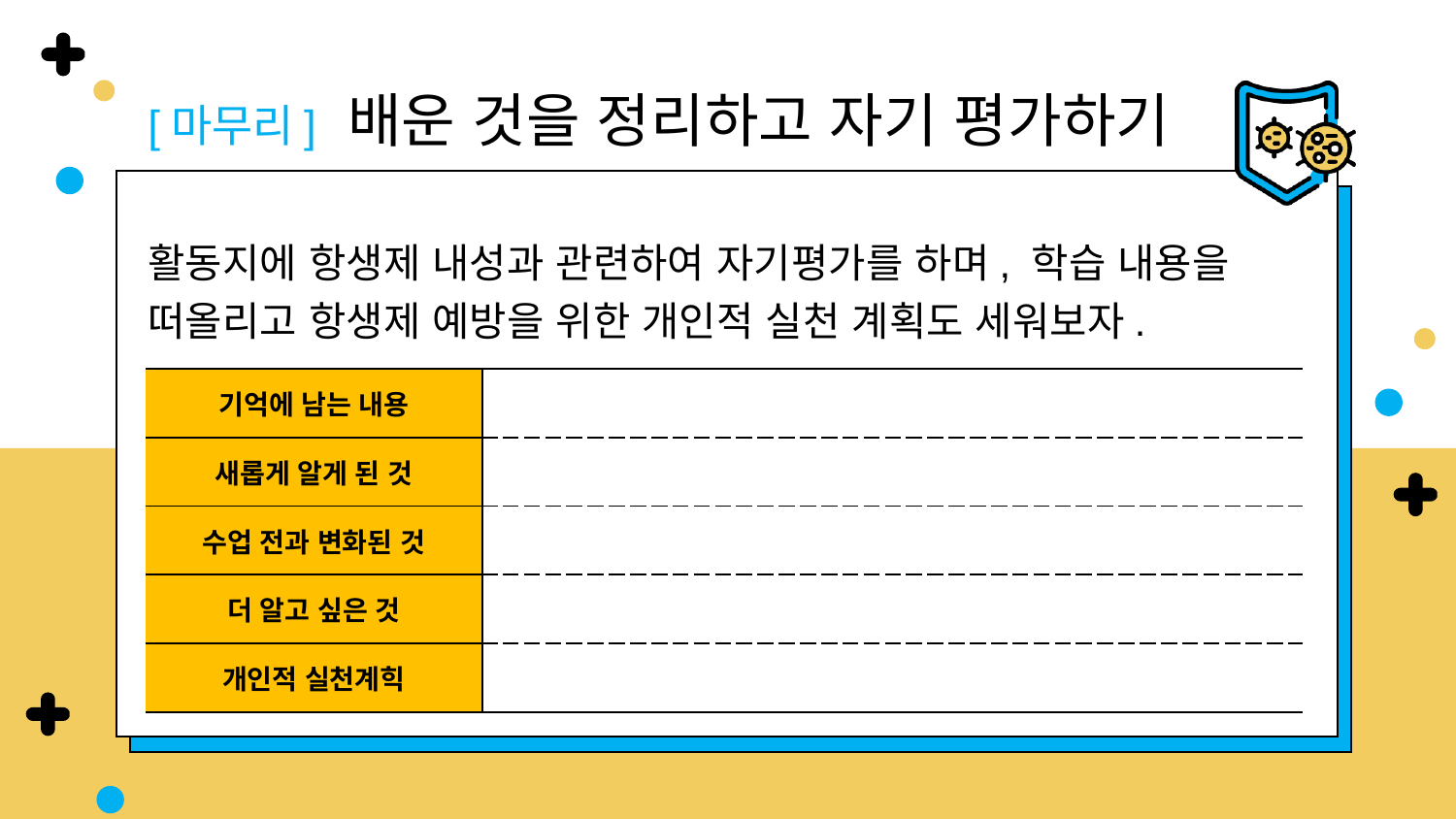

[마무리] 배운 것을 정리하고 자기 평가하기
활동지에 항생제 내성과 관련하여 자기평가를 하며, 학습 내용을 떠올리고 항생제 예방을 위한 개인적 실천 계획도 세워보자.
| 기억에 남는 내용 |  |
| --- | --- |
| 새롭게 알게 된 것 |  |
| 수업 전과 변화된 것 |  |
| 더 알고 싶은 것 |  |
| 개인적 실천계힉 |  |